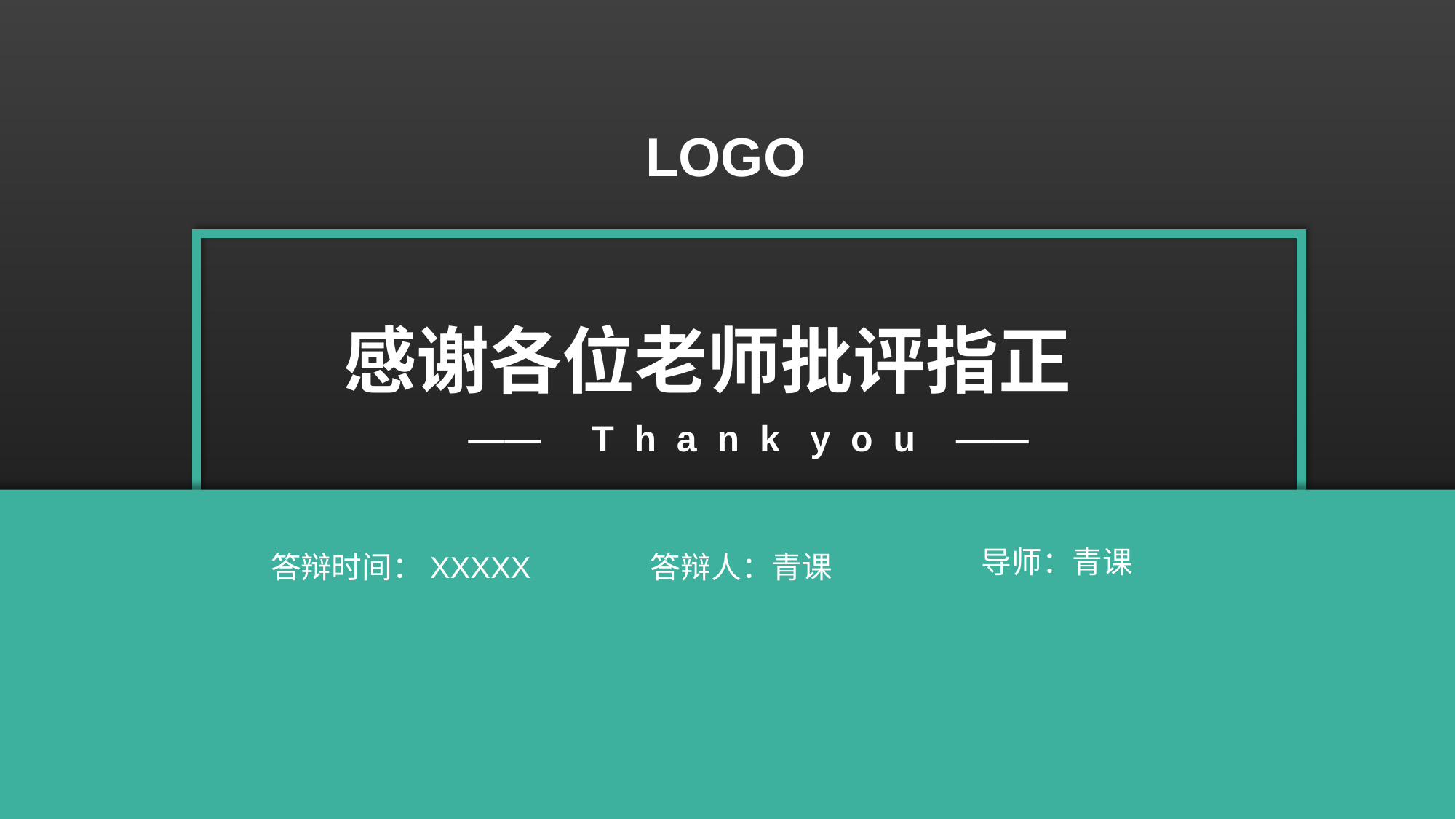

LOGO

感谢各位老师批评指正
——     T  h  a  n  k   y  o  u    ——

导师：青课
答辩时间：XXXXX
答辩人：青课